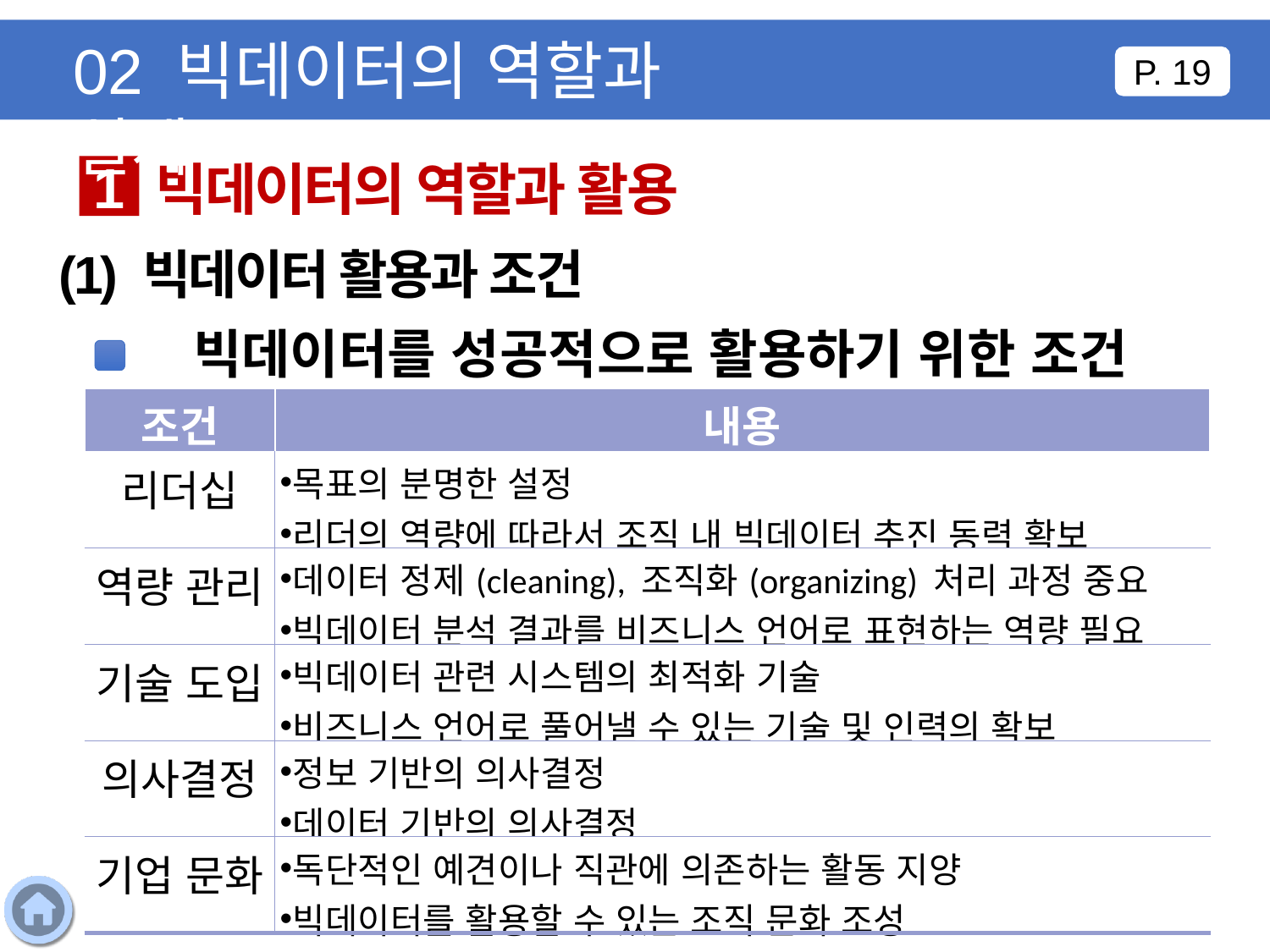

02 빅데이터의 역할과 실제
P. 19
빅데이터의 역할과 활용
1
(1) 빅데이터 활용과 조건
빅데이터를 성공적으로 활용하기 위한 조건

| 조건 | 내용 |
| --- | --- |
| 리더십 | 목표의 분명한 설정 리더의 역량에 따라서 조직 내 빅데이터 추진 동력 확보 |
| 역량 관리 | 데이터 정제(cleaning), 조직화(organizing) 처리 과정 중요 빅데이터 분석 결과를 비즈니스 언어로 표현하는 역량 필요 |
| 기술 도입 | 빅데이터 관련 시스템의 최적화 기술 비즈니스 언어로 풀어낼 수 있는 기술 및 인력의 확보 |
| 의사결정 | 정보 기반의 의사결정 데이터 기반의 의사결정 |
| 기업 문화 | 독단적인 예견이나 직관에 의존하는 활동 지양 빅데이터를 활용할 수 있는 조직 문화 조성 |